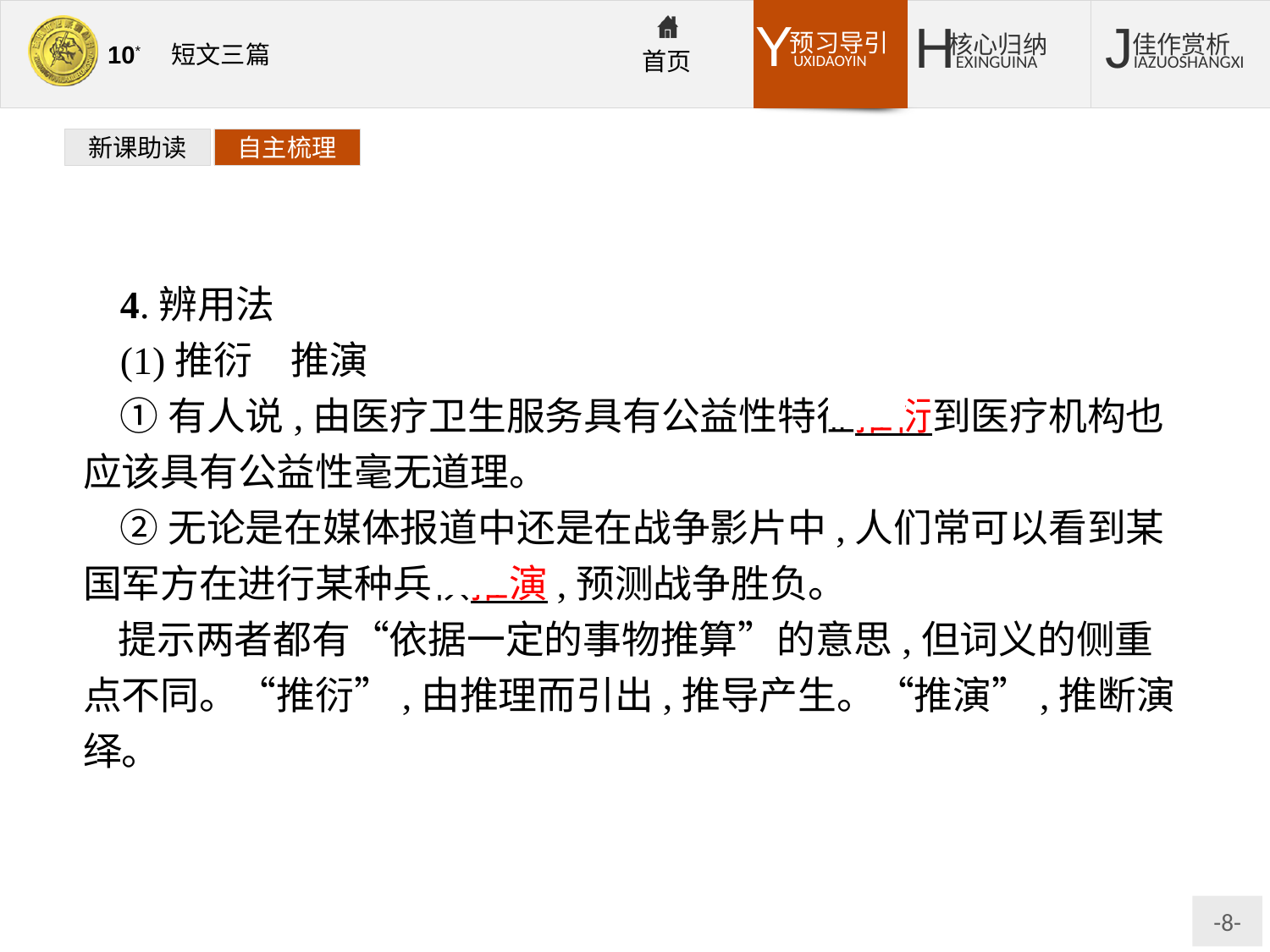

新课助读
自主梳理
4.辨用法
(1)推衍　推演
①有人说,由医疗卫生服务具有公益性特征推衍到医疗机构也应该具有公益性毫无道理。
②无论是在媒体报道中还是在战争影片中,人们常可以看到某国军方在进行某种兵棋推演,预测战争胜负。
提示两者都有“依据一定的事物推算”的意思,但词义的侧重点不同。“推衍”,由推理而引出,推导产生。“推演”,推断演绎。